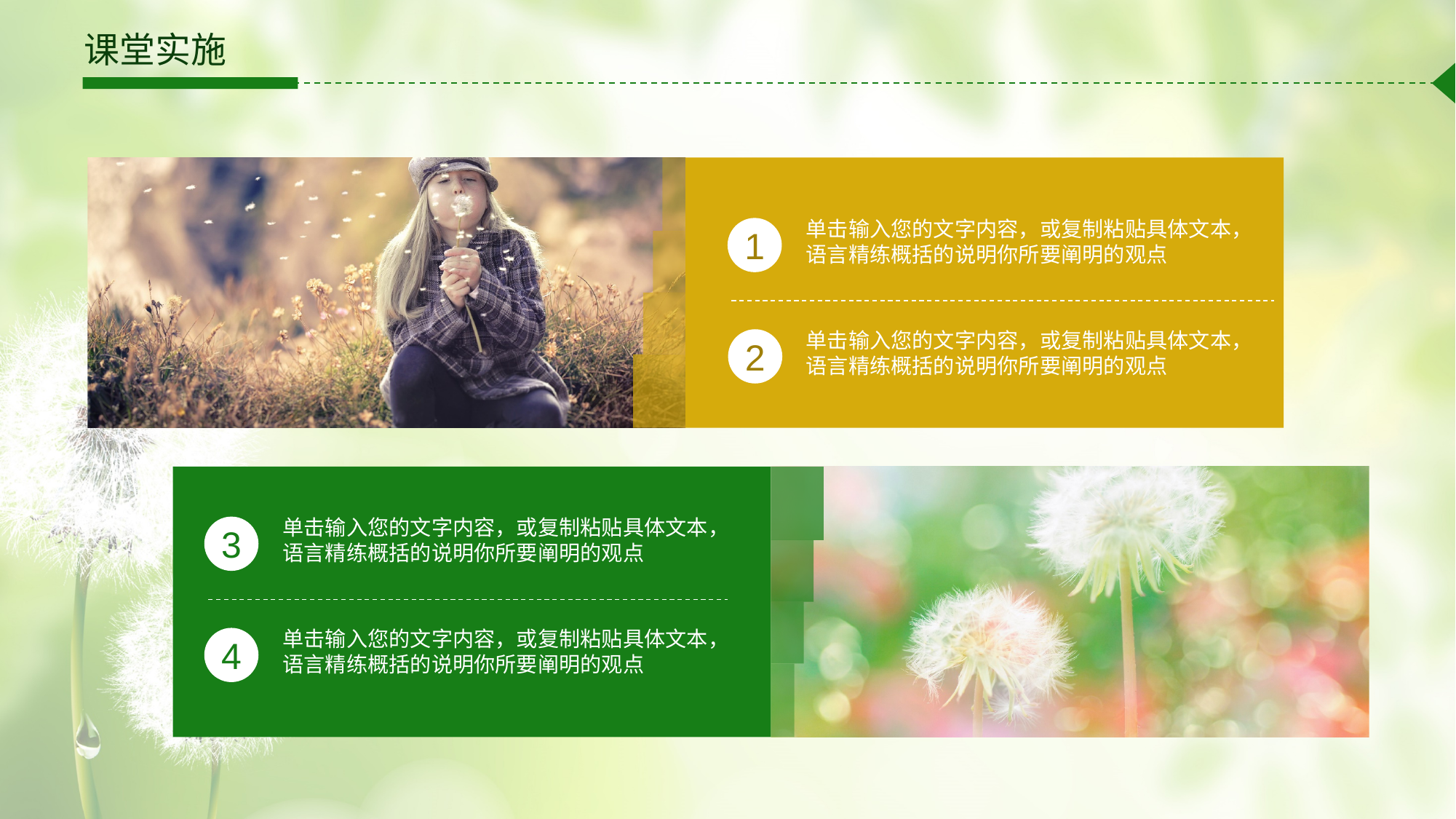

# 课堂实施

单击输入您的文字内容，或复制粘贴具体文本，语言精练概括的说明你所要阐明的观点
1

单击输入您的文字内容，或复制粘贴具体文本，语言精练概括的说明你所要阐明的观点
2

单击输入您的文字内容，或复制粘贴具体文本，语言精练概括的说明你所要阐明的观点
3

单击输入您的文字内容，或复制粘贴具体文本，语言精练概括的说明你所要阐明的观点
4